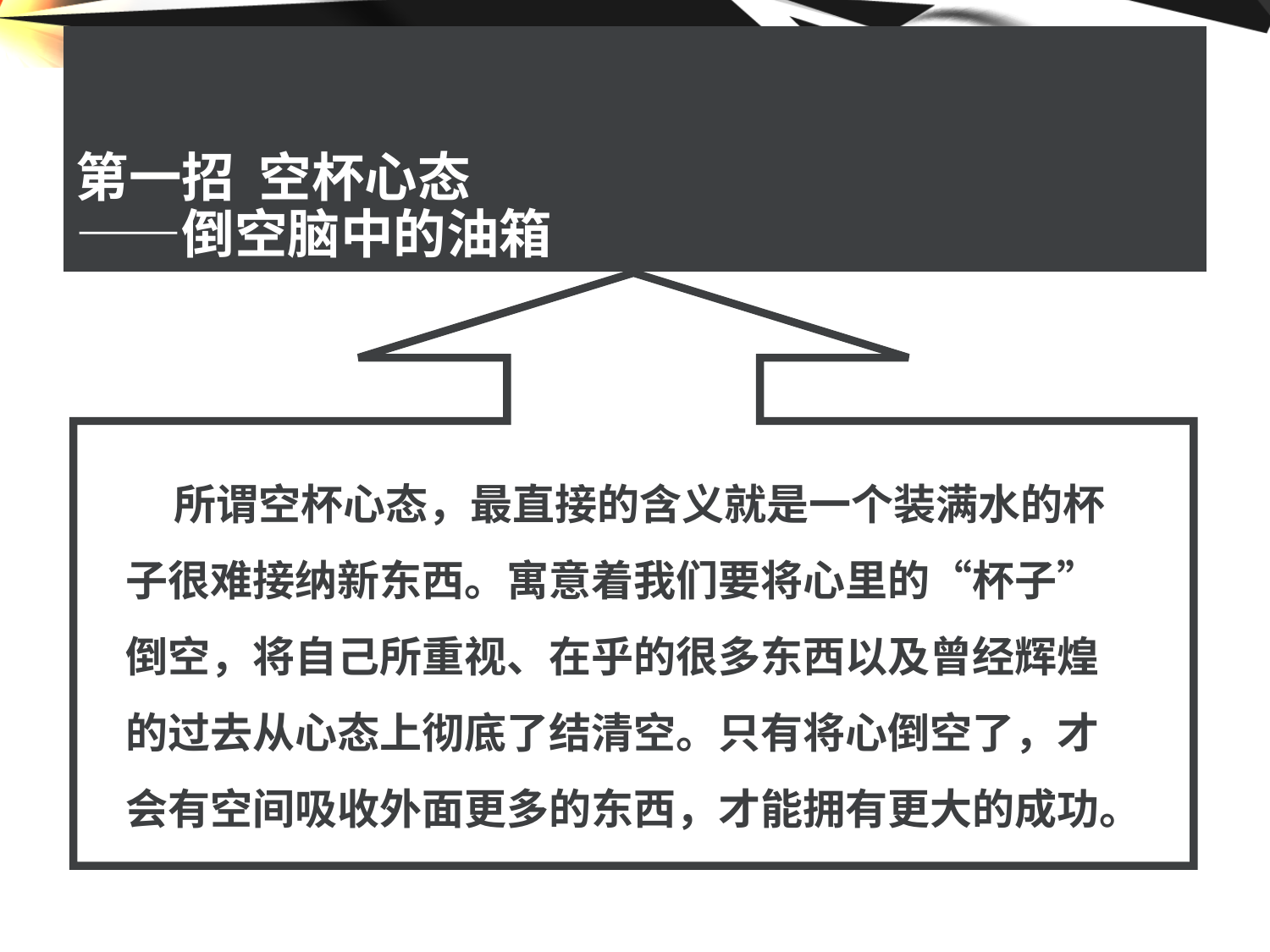

# 第一招  空杯心态 ——倒空脑中的油箱

    所谓空杯心态，最直接的含义就是一个装满水的杯子很难接纳新东西。寓意着我们要将心里的“杯子”倒空，将自己所重视、在乎的很多东西以及曾经辉煌的过去从心态上彻底了结清空。只有将心倒空了，才会有空间吸收外面更多的东西，才能拥有更大的成功。